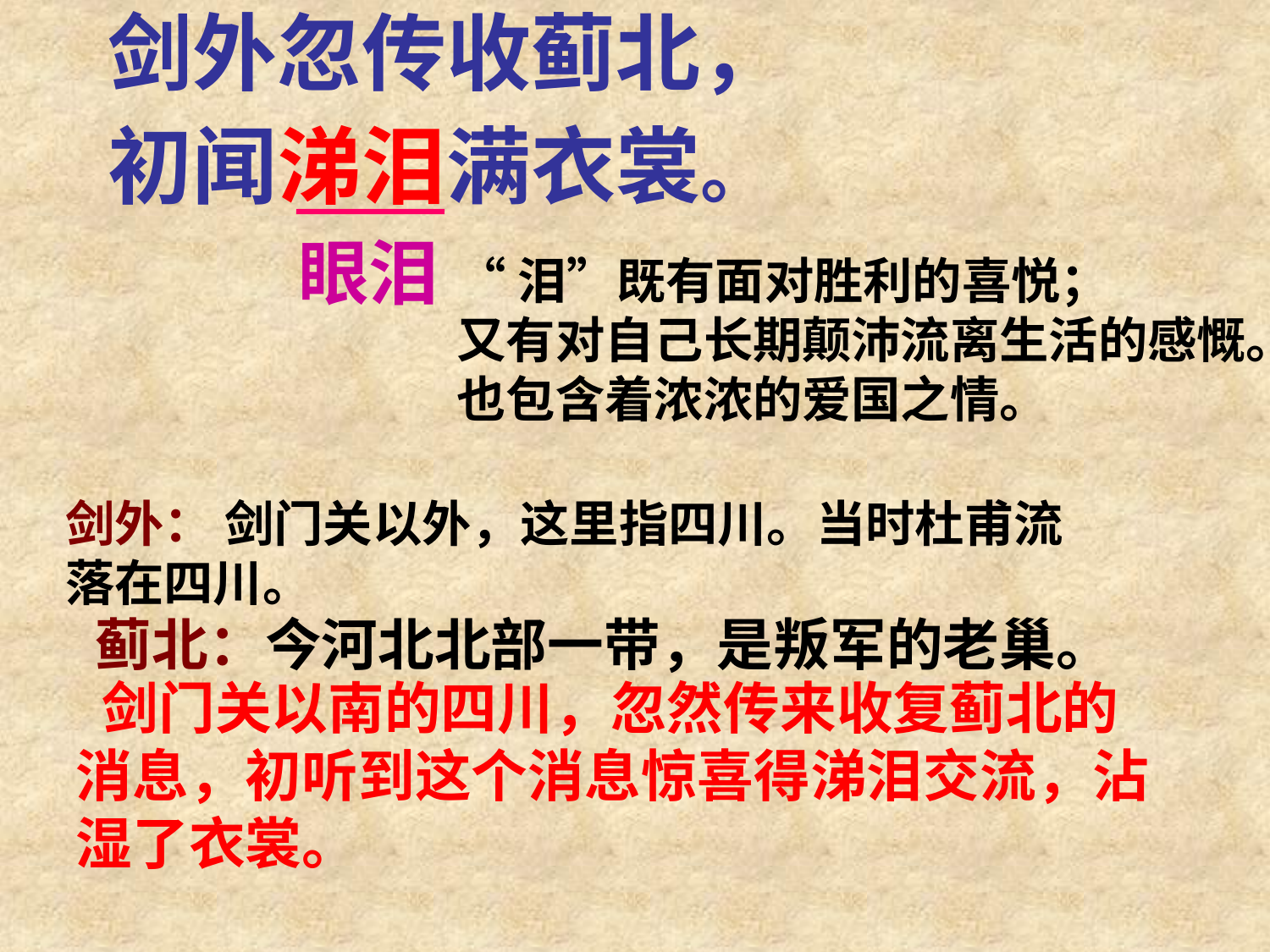

剑外忽传收蓟北，
初闻涕泪满衣裳。

眼泪
“泪”既有面对胜利的喜悦；
又有对自己长期颠沛流离生活的感慨。
也包含着浓浓的爱国之情。

剑外： 剑门关以外，这里指四川。当时杜甫流落在四川。
 蓟北：今河北北部一带，是叛军的老巢。
 剑门关以南的四川，忽然传来收复蓟北的消息，初听到这个消息惊喜得涕泪交流，沾湿了衣裳。